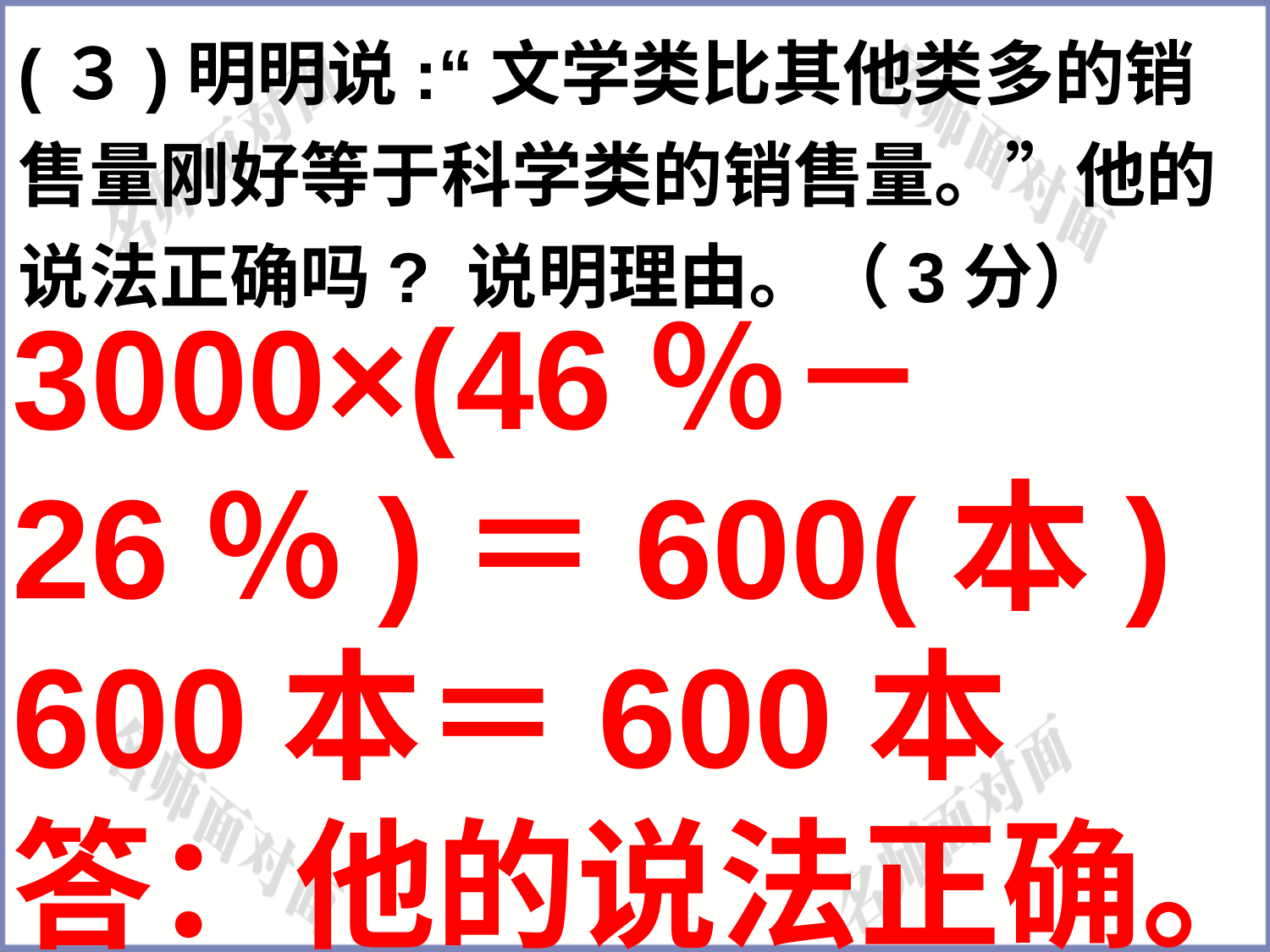

(３)明明说:“文学类比其他类多的销售量刚好等于科学类的销售量。”他的说法正确吗? 说明理由。（3分）

3000×(46％－
26％)＝600(本)
600本＝600本
答：他的说法正确。